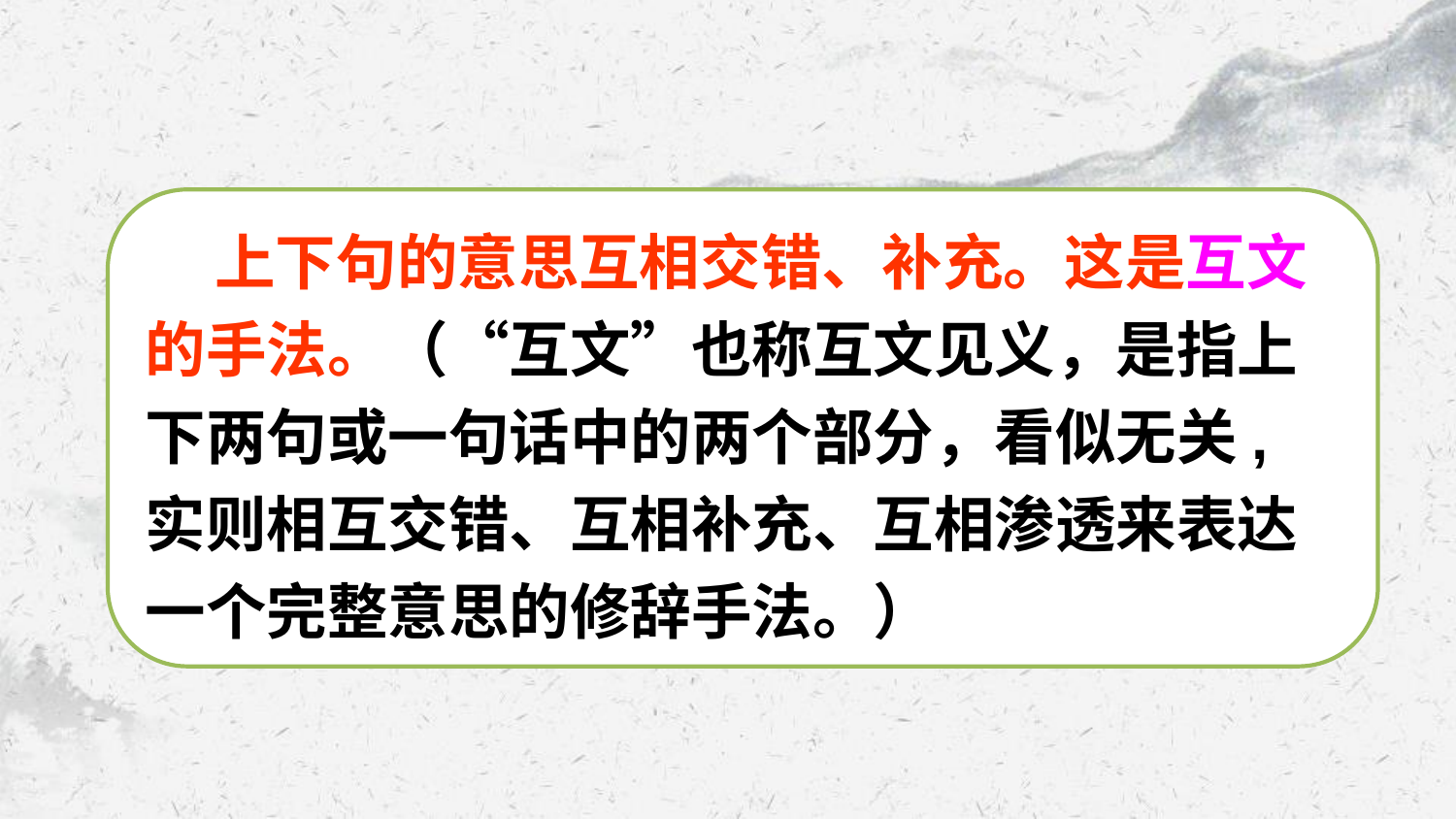

上下句的意思互相交错、补充。这是互文的手法。（“互文”也称互文见义，是指上下两句或一句话中的两个部分，看似无关,实则相互交错、互相补充、互相渗透来表达一个完整意思的修辞手法。）